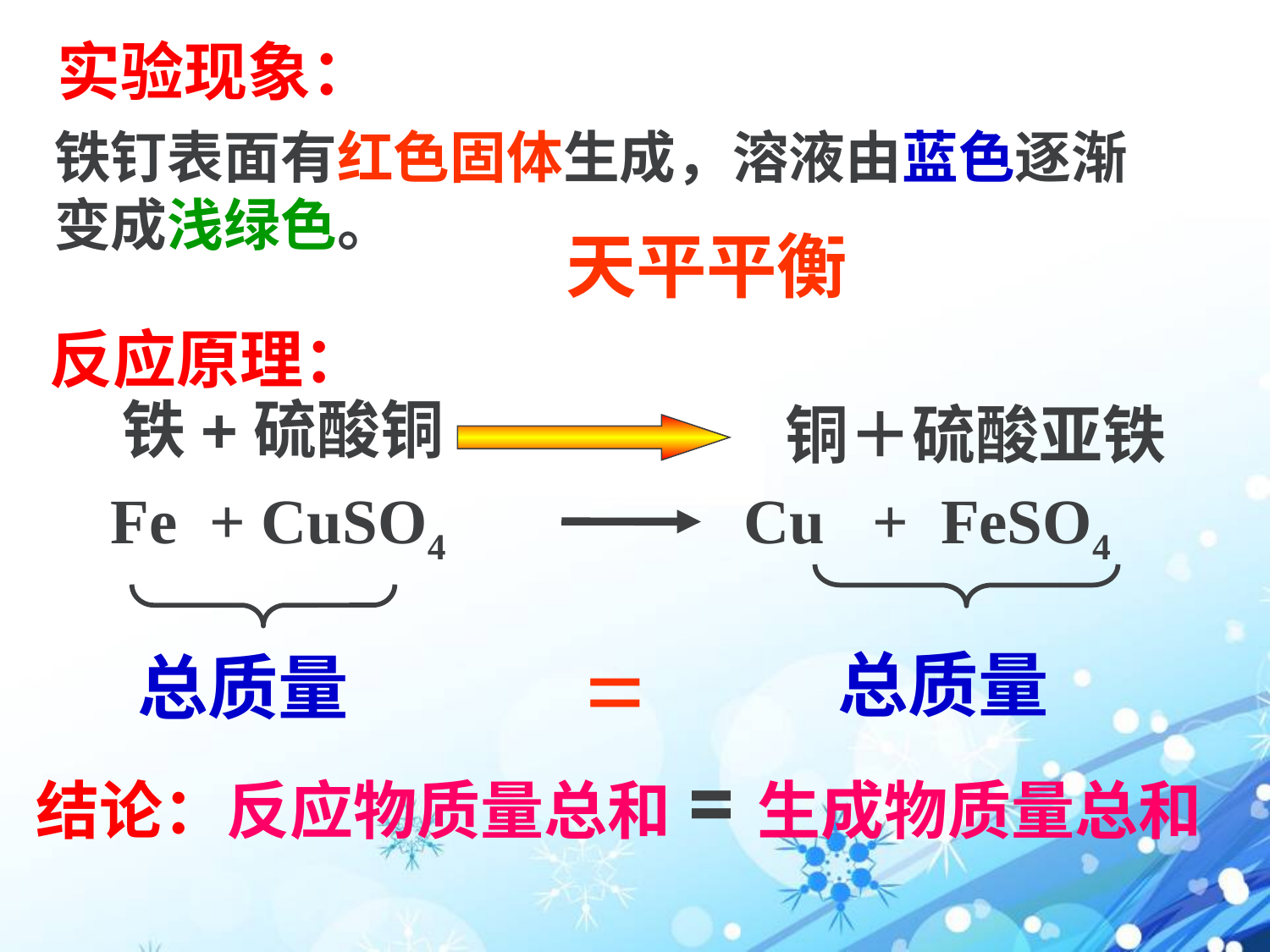

实验现象：
铁钉表面有红色固体生成，溶液由蓝色逐渐变成浅绿色。
天平平衡
反应原理：
铁+硫酸铜
铜＋硫酸亚铁

    Fe  + CuSO4                                Cu   +  FeSO4

=
总质量
总质量
结论：反应物质量总和=生成物质量总和